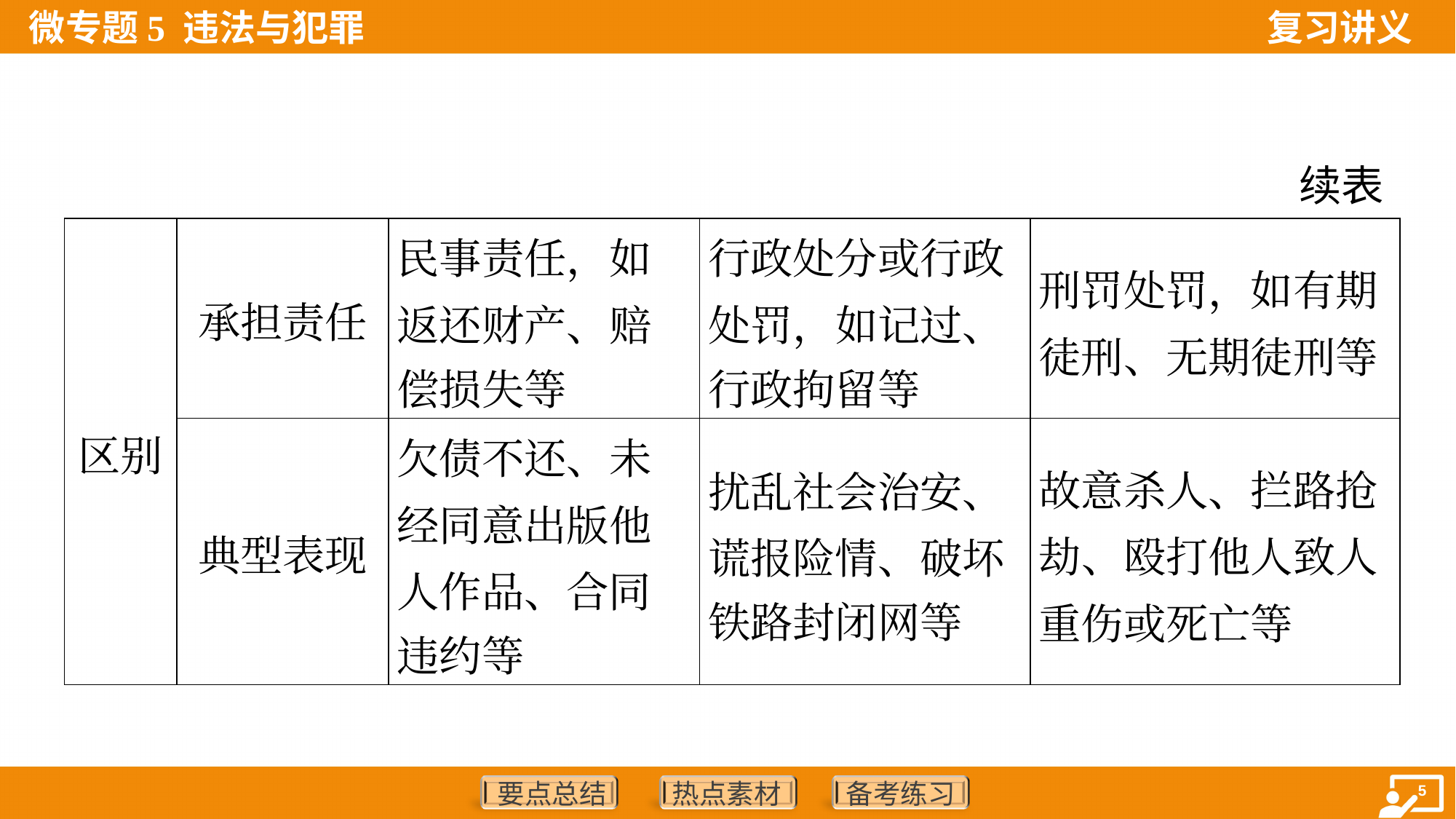

续表
| 区别 | 承担责任 | 民事责任，如 返还财产、赔 偿损失等 | 行政处分或行政 处罚，如记过、 行政拘留等 | 刑罚处罚，如有期徒刑、无期徒刑等 |
| --- | --- | --- | --- | --- |
|  | 典型表现 | 欠债不还、未 经同意出版他 人作品、合同 违约等 | 扰乱社会治安、 谎报险情、破坏 铁路封闭网等 | 故意杀人、拦路抢劫、殴打他人致人重伤或死亡等 |